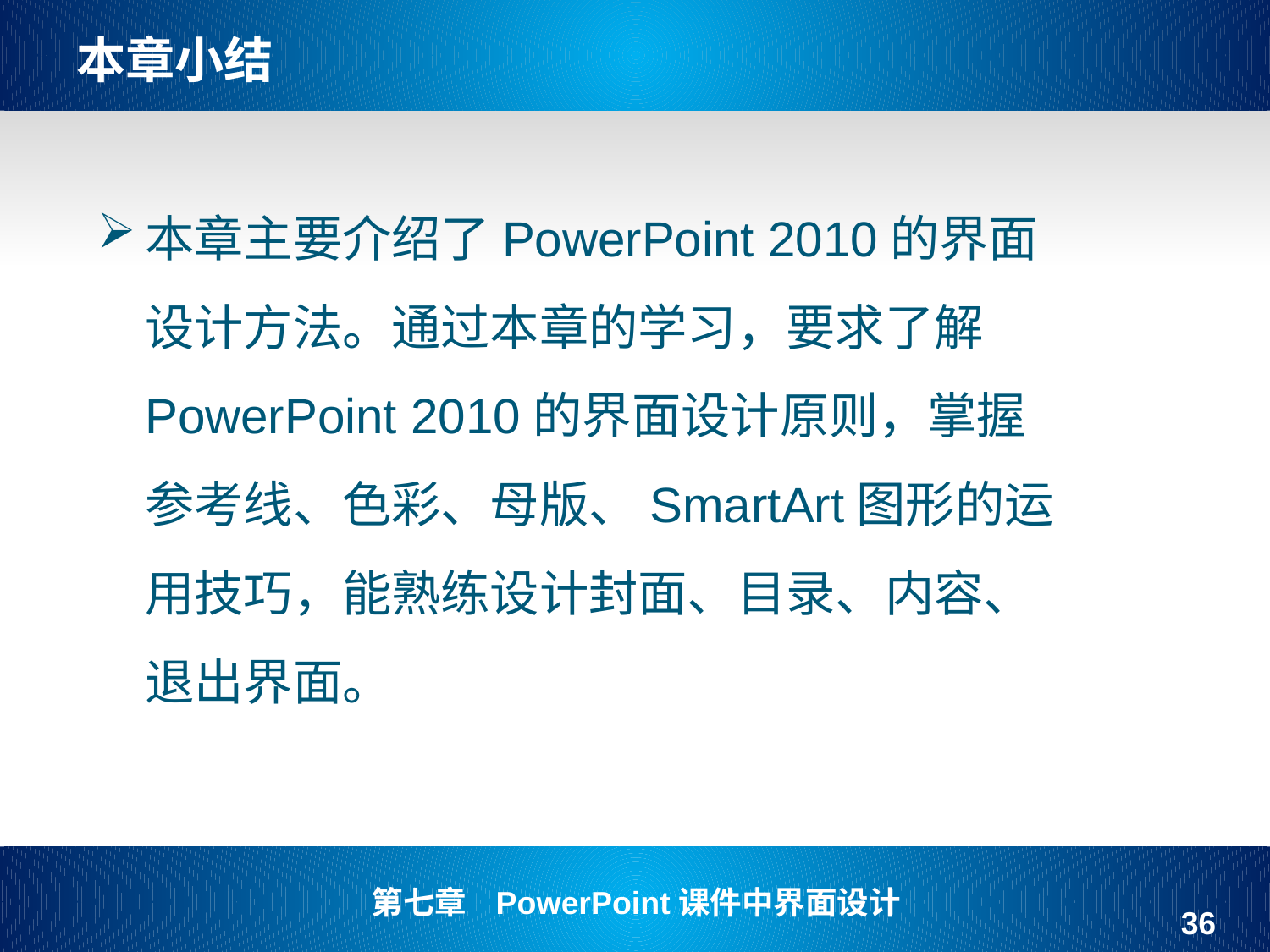

# 本章小结
本章主要介绍了PowerPoint 2010的界面设计方法。通过本章的学习，要求了解PowerPoint 2010的界面设计原则，掌握参考线、色彩、母版、SmartArt图形的运用技巧，能熟练设计封面、目录、内容、退出界面。

36